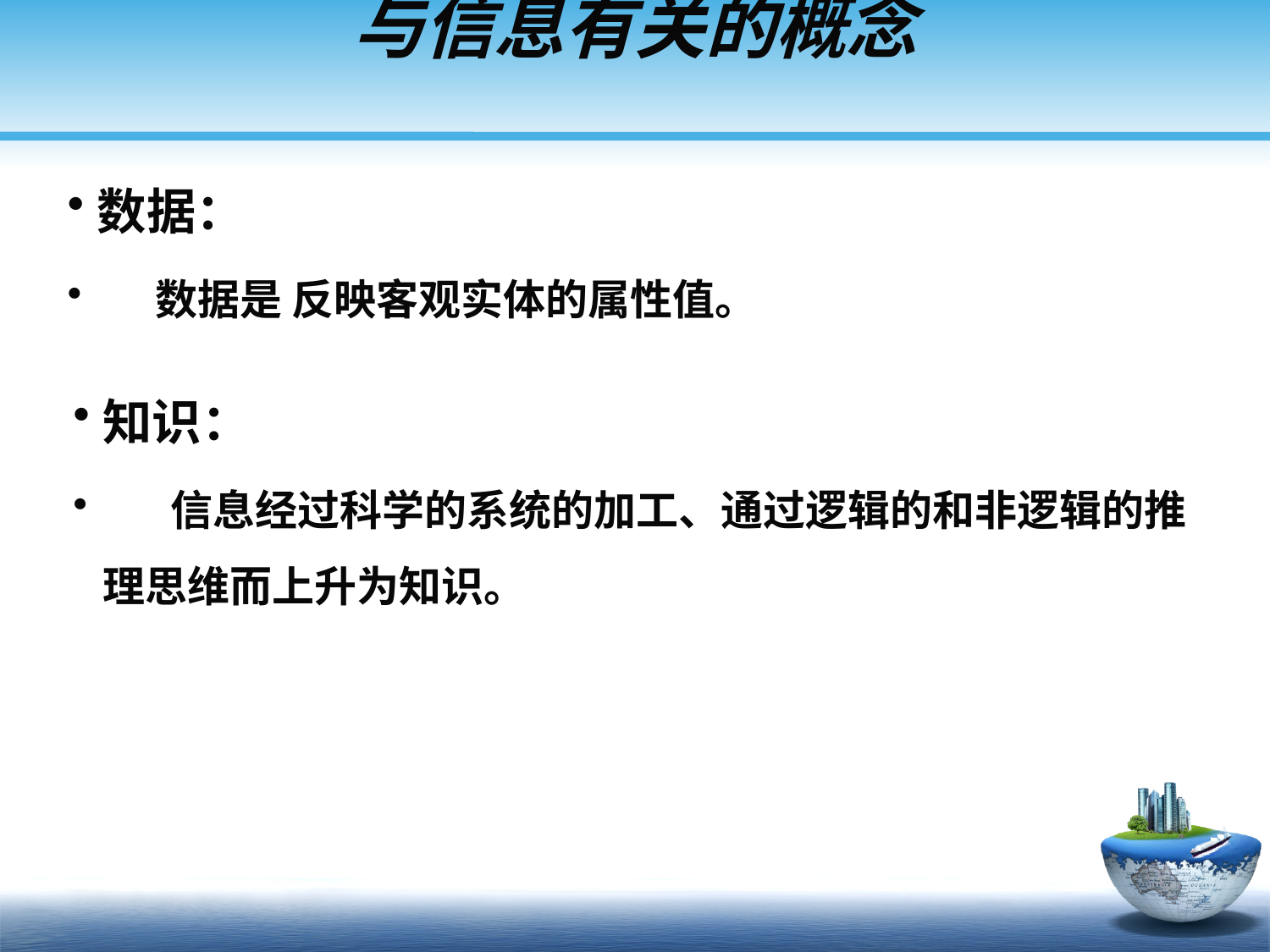

# 与信息有关的概念
数据：
     数据是 反映客观实体的属性值。
知识：
      信息经过科学的系统的加工、通过逻辑的和非逻辑的推理思维而上升为知识。